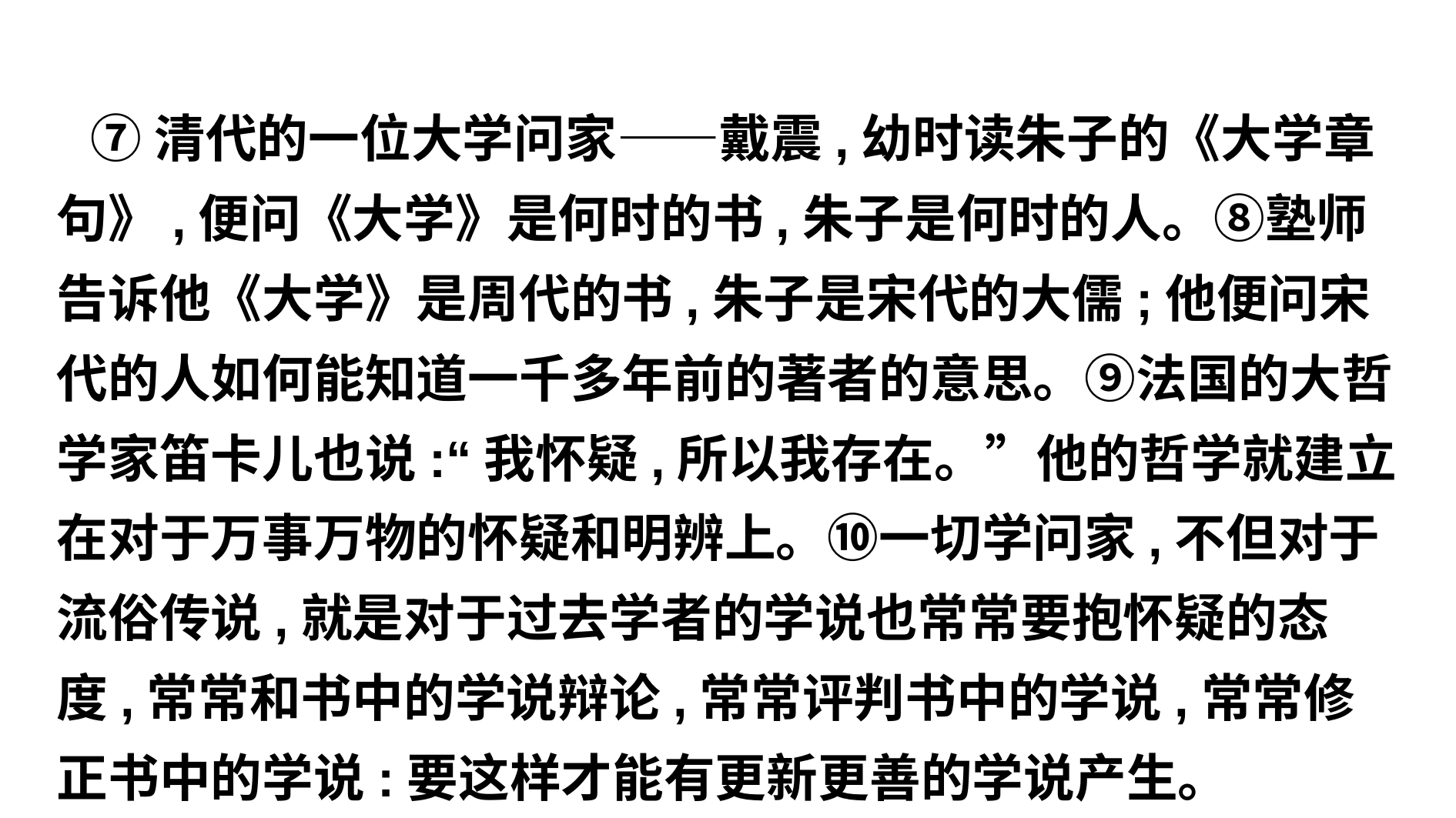

⑦清代的一位大学问家——戴震,幼时读朱子的《大学章句》,便问《大学》是何时的书,朱子是何时的人。⑧塾师告诉他《大学》是周代的书,朱子是宋代的大儒;他便问宋代的人如何能知道一千多年前的著者的意思。⑨法国的大哲学家笛卡儿也说:“我怀疑,所以我存在。”他的哲学就建立在对于万事万物的怀疑和明辨上。⑩一切学问家,不但对于流俗传说,就是对于过去学者的学说也常常要抱怀疑的态度,常常和书中的学说辩论,常常评判书中的学说,常常修正书中的学说:要这样才能有更新更善的学说产生。